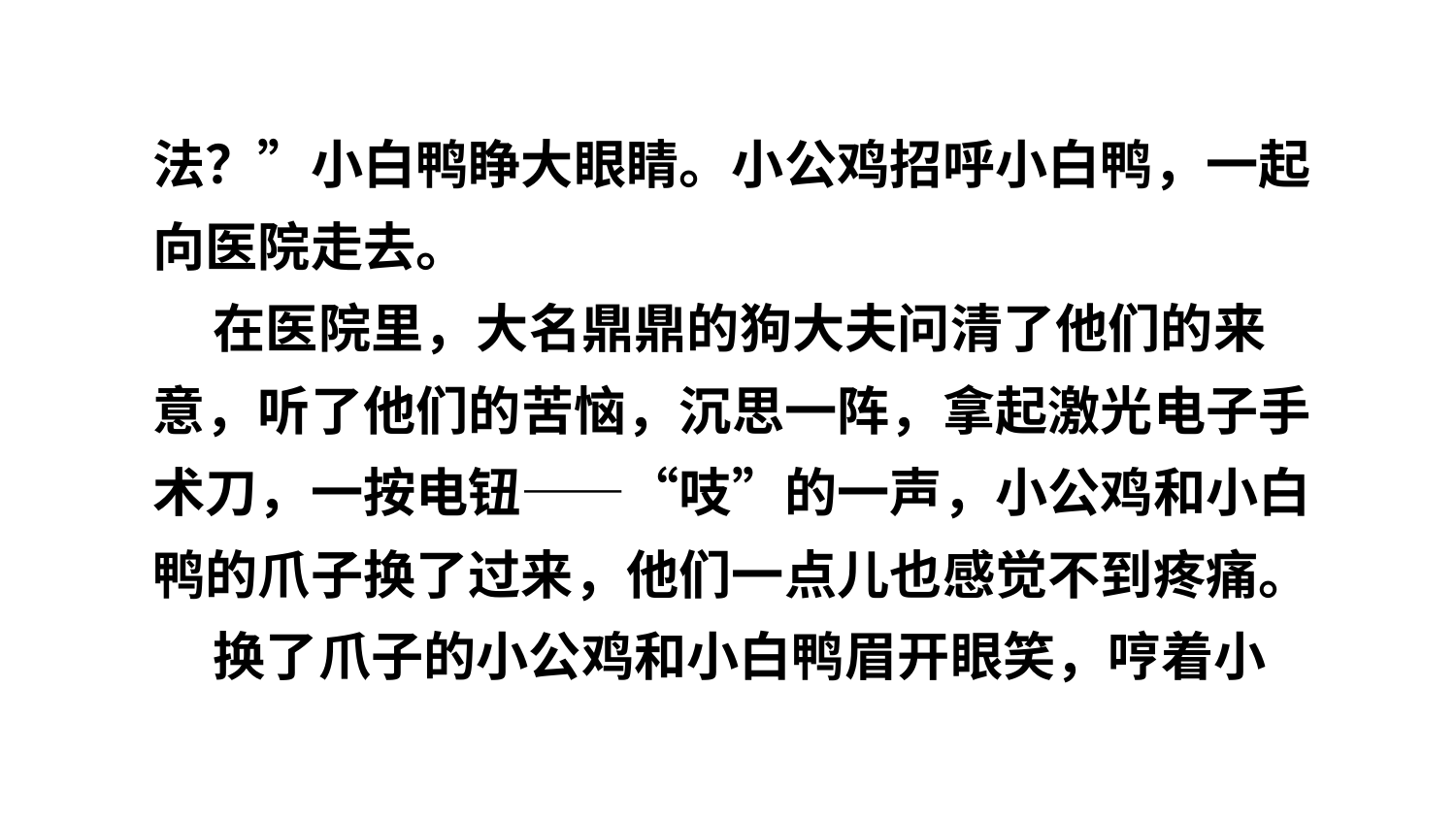

法？”小白鸭睁大眼睛。小公鸡招呼小白鸭，一起向医院走去。
    在医院里，大名鼎鼎的狗大夫问清了他们的来意，听了他们的苦恼，沉思一阵，拿起激光电子手术刀，一按电钮——“吱”的一声，小公鸡和小白鸭的爪子换了过来，他们一点儿也感觉不到疼痛。
    换了爪子的小公鸡和小白鸭眉开眼笑，哼着小